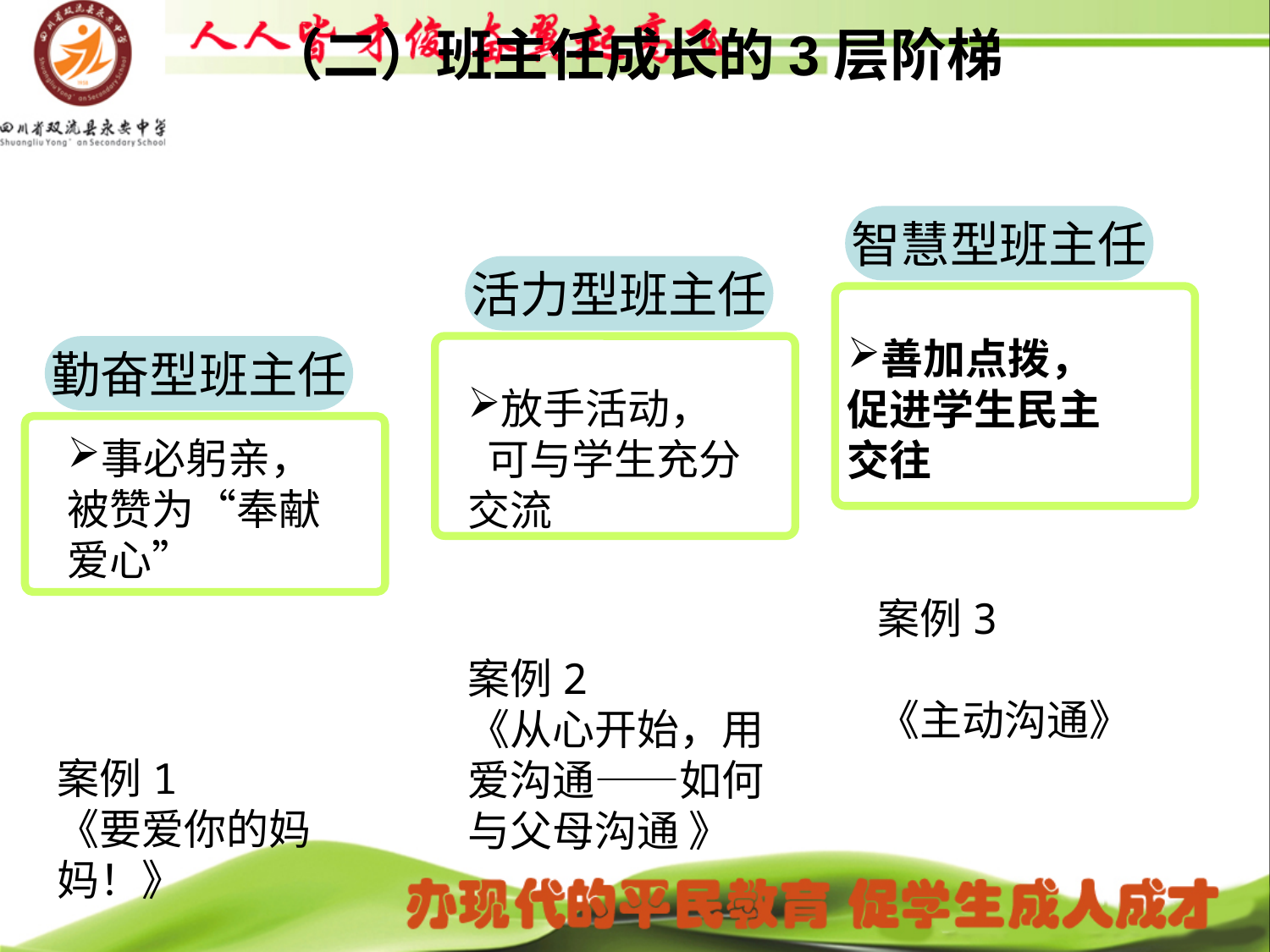

# （二）班主任成长的3层阶梯
智慧型班主任
活力型班主任

善加点拨，
促进学生民主交往
勤奋型班主任

放手活动，
 可与学生充分交流

事必躬亲，被赞为“奉献爱心”
案例3

《主动沟通》
案例2
《从心开始，用爱沟通——如何与父母沟通 》
案例1
《要爱你的妈妈！》